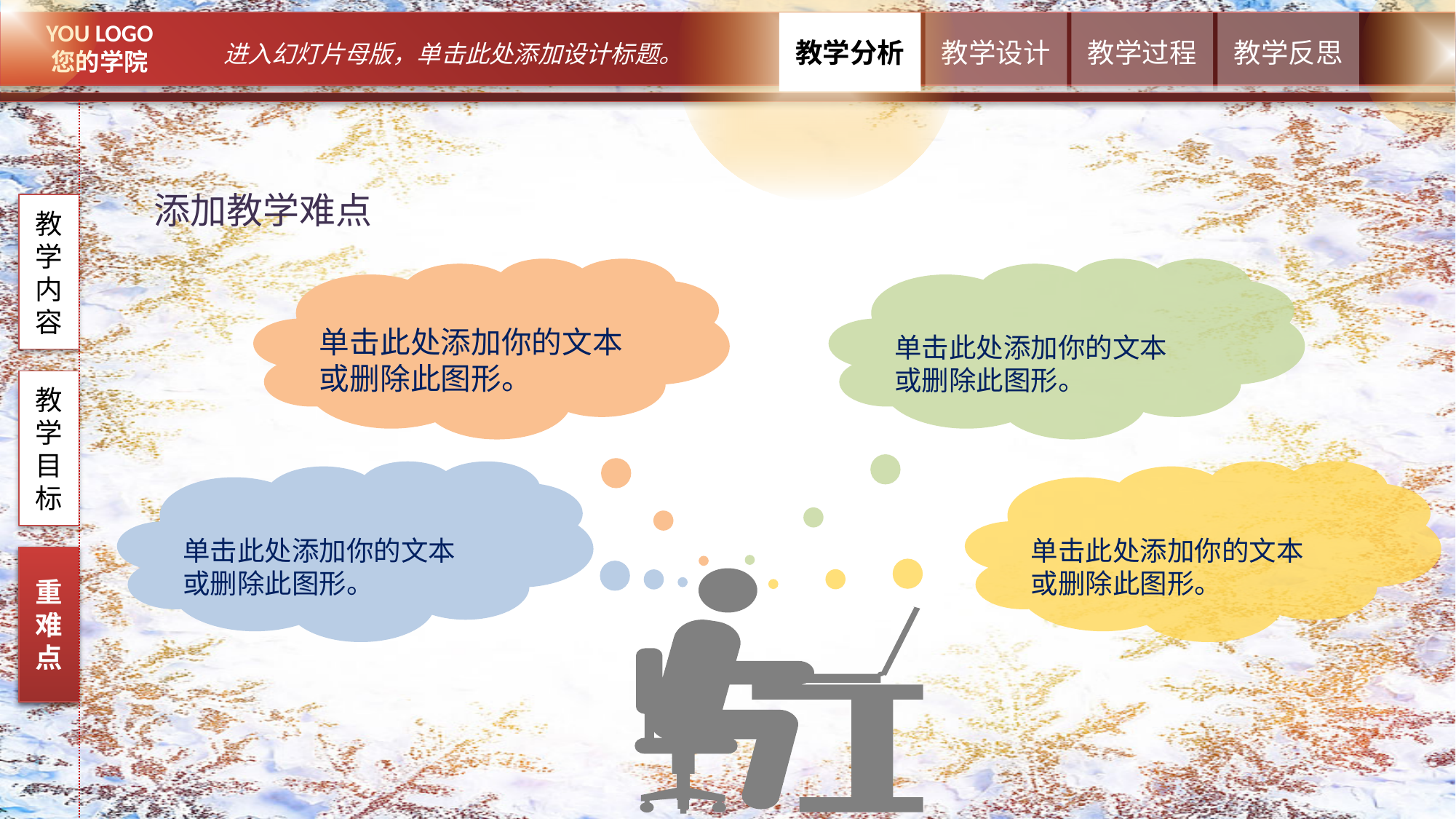

添加教学难点
教学内容
单击此处添加你的文本或删除此图形。
单击此处添加你的文本
或删除此图形。
教学目标
单击此处添加你的文本
或删除此图形。
单击此处添加你的文本
或删除此图形。
重难点
重难点